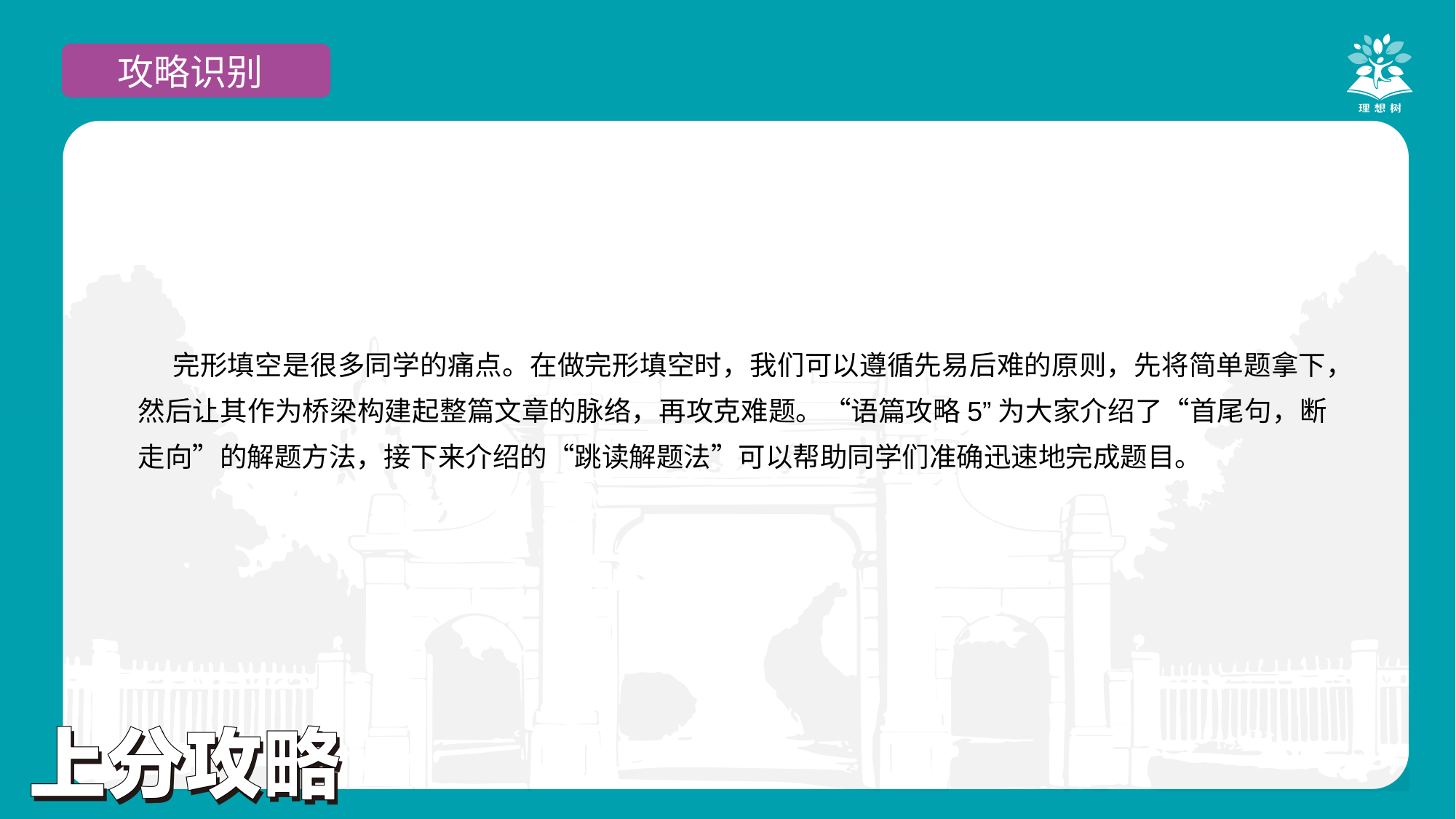

攻略识别
完形填空是很多同学的痛点。在做完形填空时，我们可以遵循先易后难的原则，先将简单题拿下，然后让其作为桥梁构建起整篇文章的脉络，再攻克难题。“语篇攻略5”为大家介绍了“首尾句，断走向”的解题方法，接下来介绍的“跳读解题法”可以帮助同学们准确迅速地完成题目。